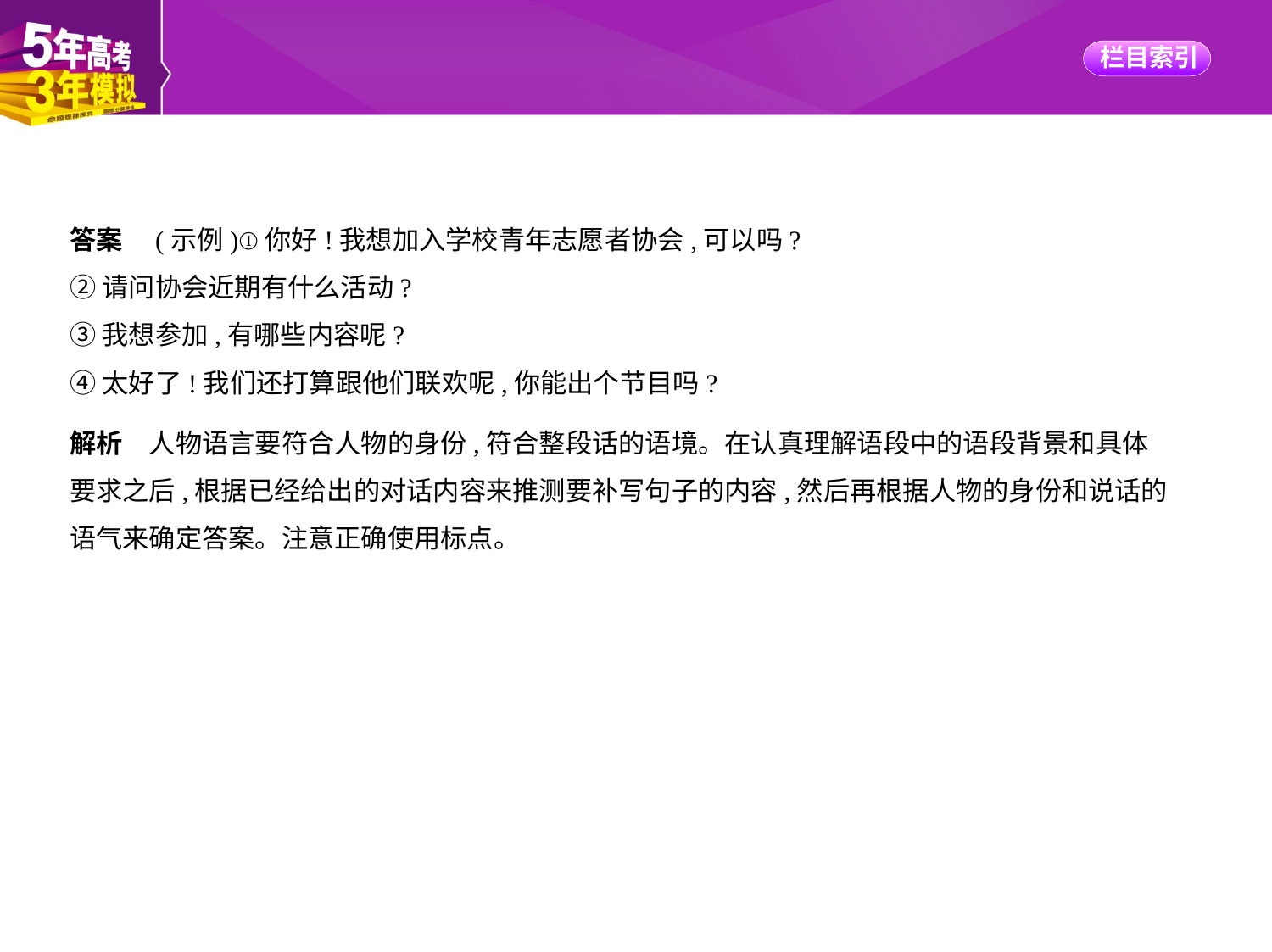

答案　(示例)①你好!我想加入学校青年志愿者协会,可以吗?
②请问协会近期有什么活动?
③我想参加,有哪些内容呢?
④太好了!我们还打算跟他们联欢呢,你能出个节目吗?
解析　人物语言要符合人物的身份,符合整段话的语境。在认真理解语段中的语段背景和具体
要求之后,根据已经给出的对话内容来推测要补写句子的内容,然后再根据人物的身份和说话的
语气来确定答案。注意正确使用标点。